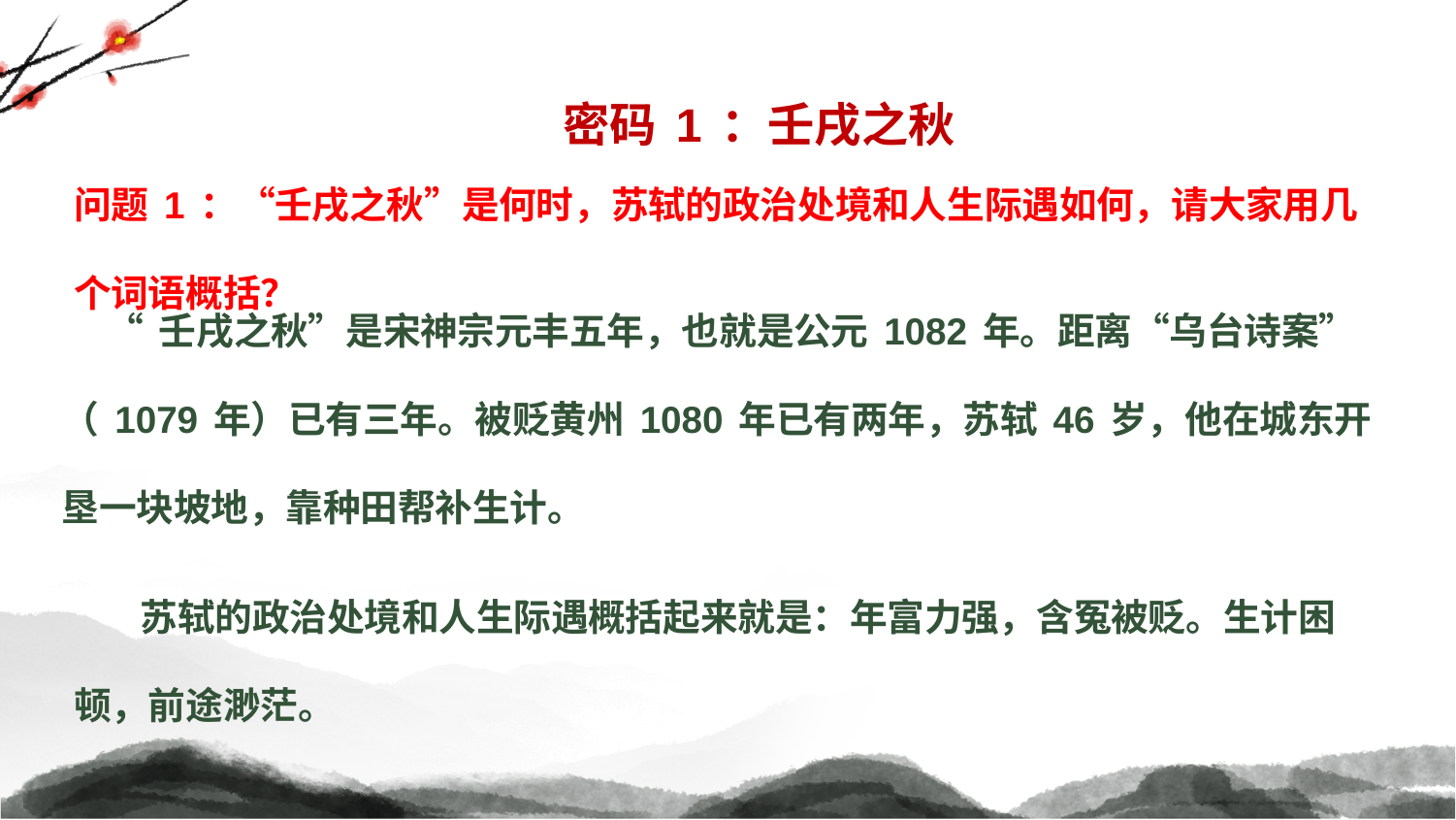

密码1：壬戌之秋
问题1：“壬戌之秋”是何时，苏轼的政治处境和人生际遇如何，请大家用几个词语概括？
       “壬戌之秋”是宋神宗元丰五年，也就是公元1082年。距离“乌台诗案”（1079年）已有三年。被贬黄州1080年已有两年，苏轼46岁，他在城东开垦一块坡地，靠种田帮补生计。

      苏轼的政治处境和人生际遇概括起来就是：年富力强，含冤被贬。生计困顿，前途渺茫。